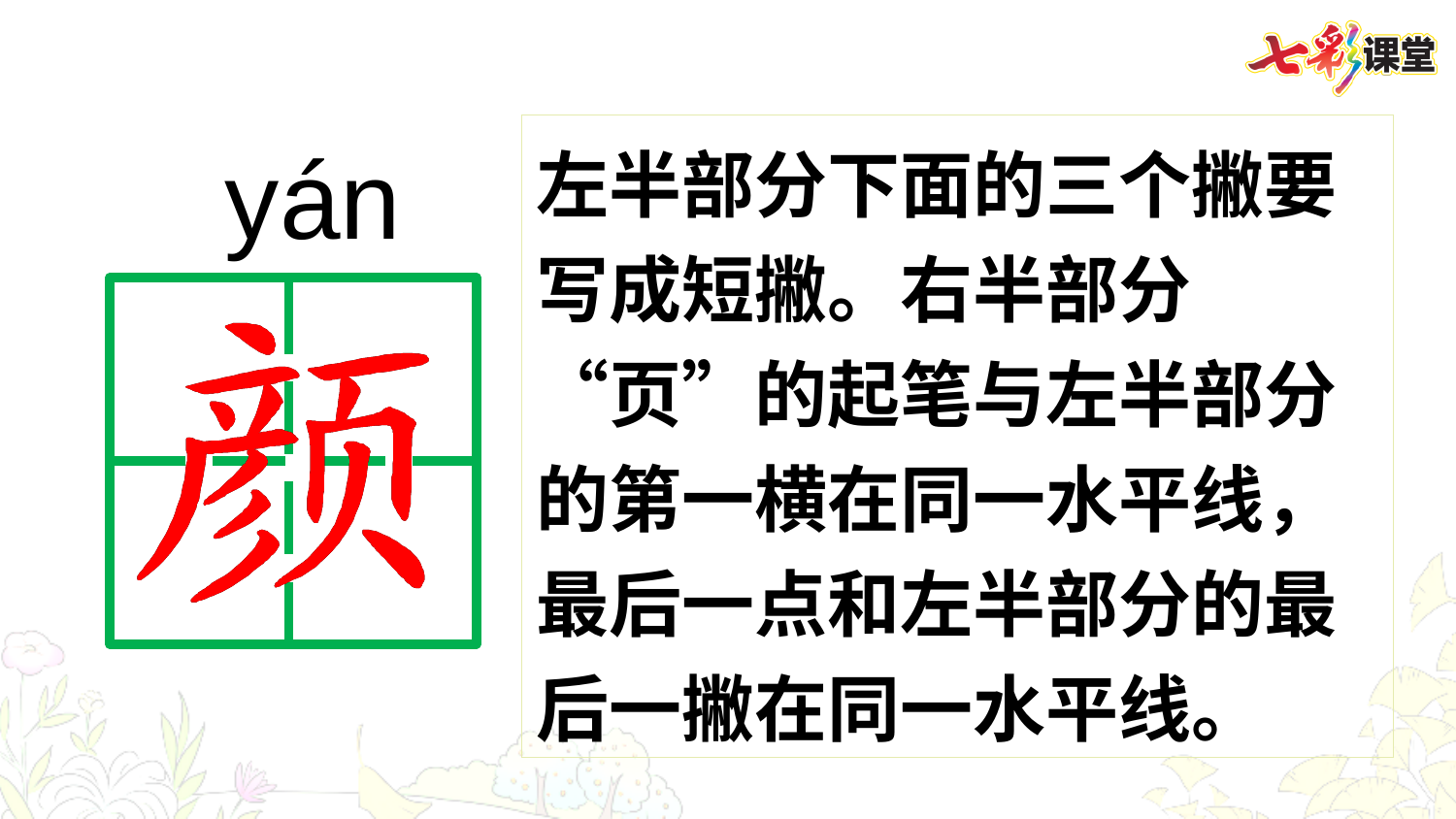

左半部分下面的三个撇要写成短撇。右半部分“页”的起笔与左半部分的第一横在同一水平线，最后一点和左半部分的最后一撇在同一水平线。
yán